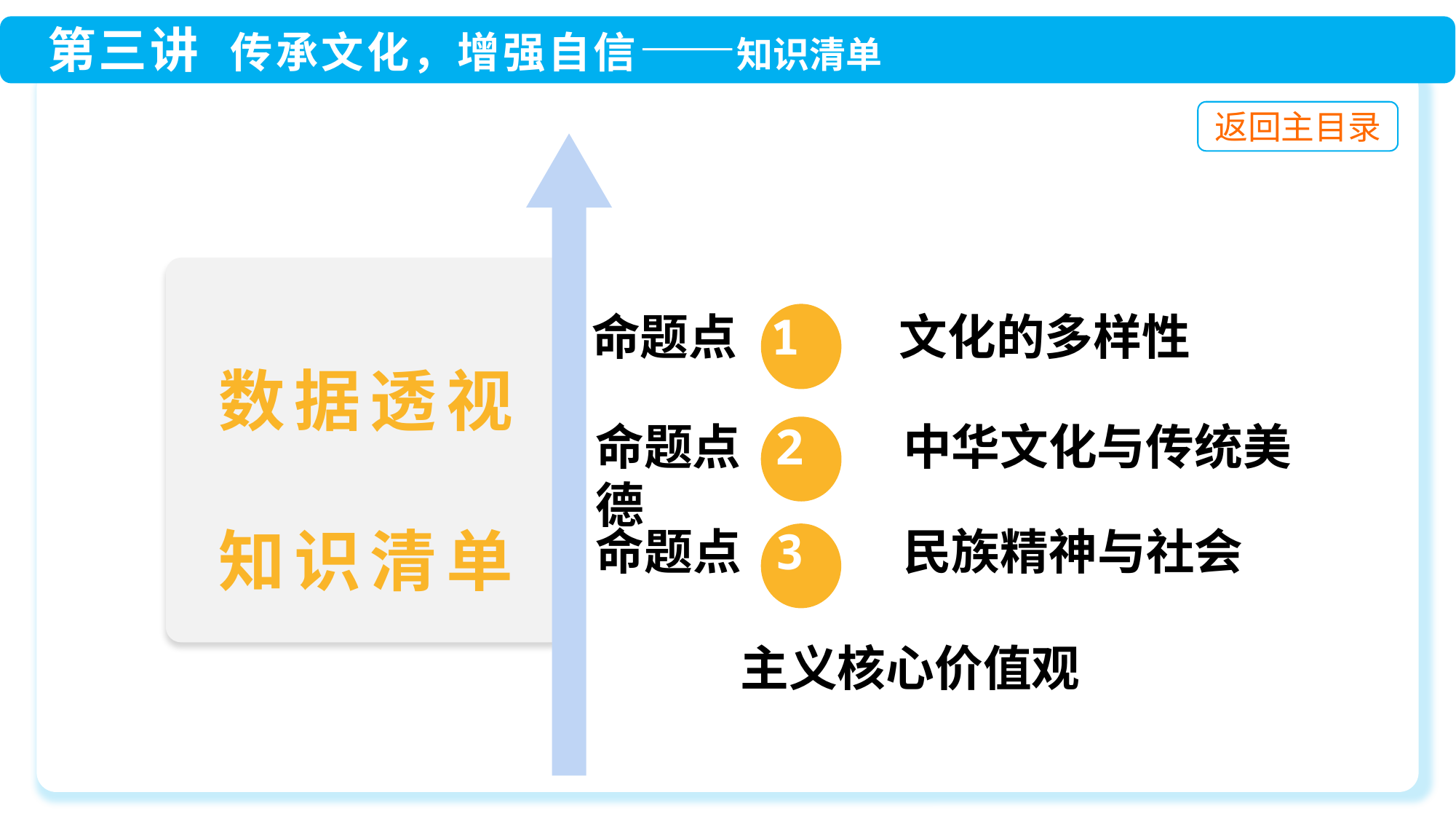

命题点  1   文化的多样性
命题点  3   民族精神与社会
            主义核心价值观
命题点  2   中华文化与传统美德

数据透视
知识清单